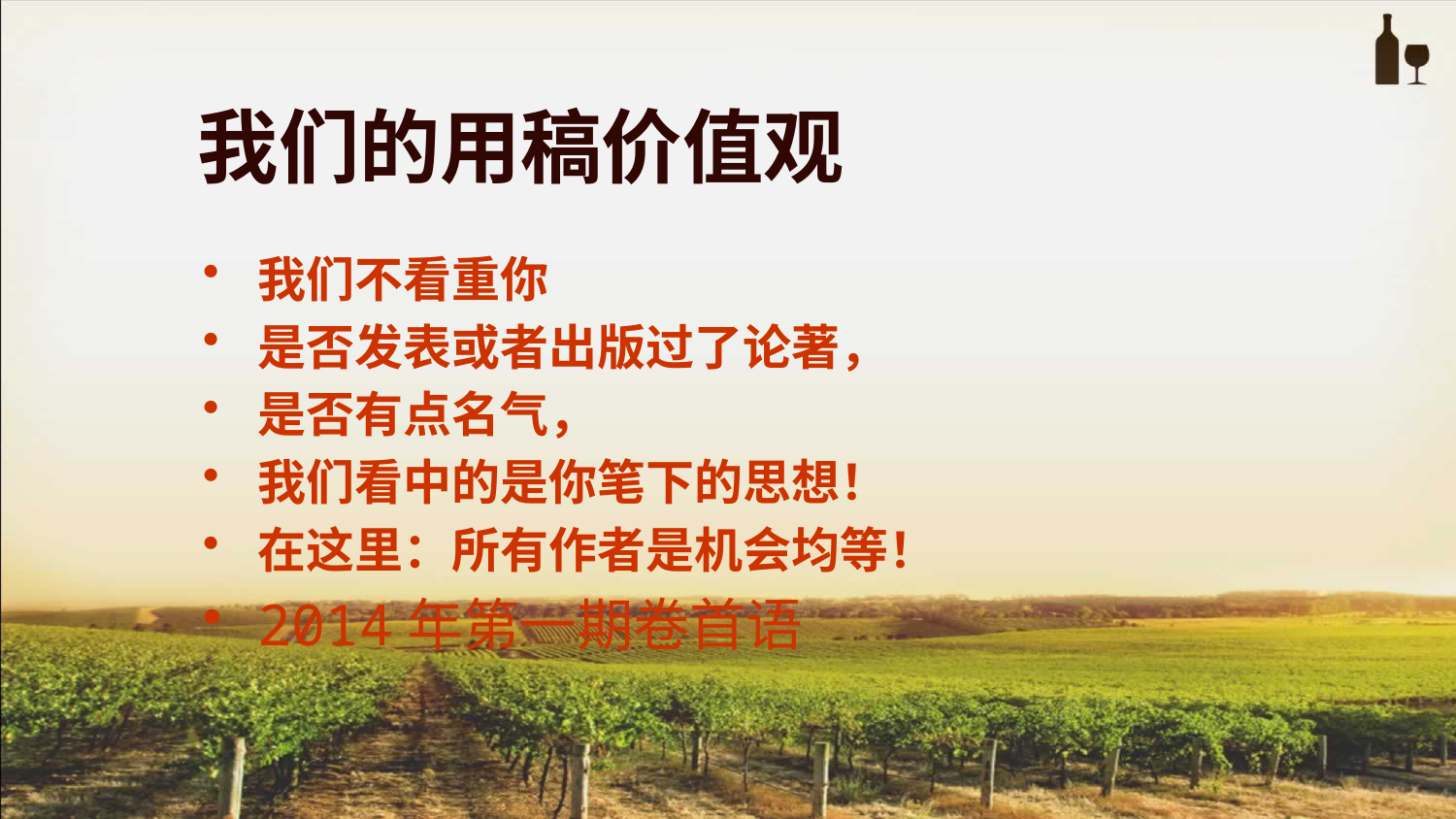

我们的用稿价值观
我们不看重你
是否发表或者出版过了论著，
是否有点名气，
我们看中的是你笔下的思想！
在这里：所有作者是机会均等！
2014年第一期卷首语